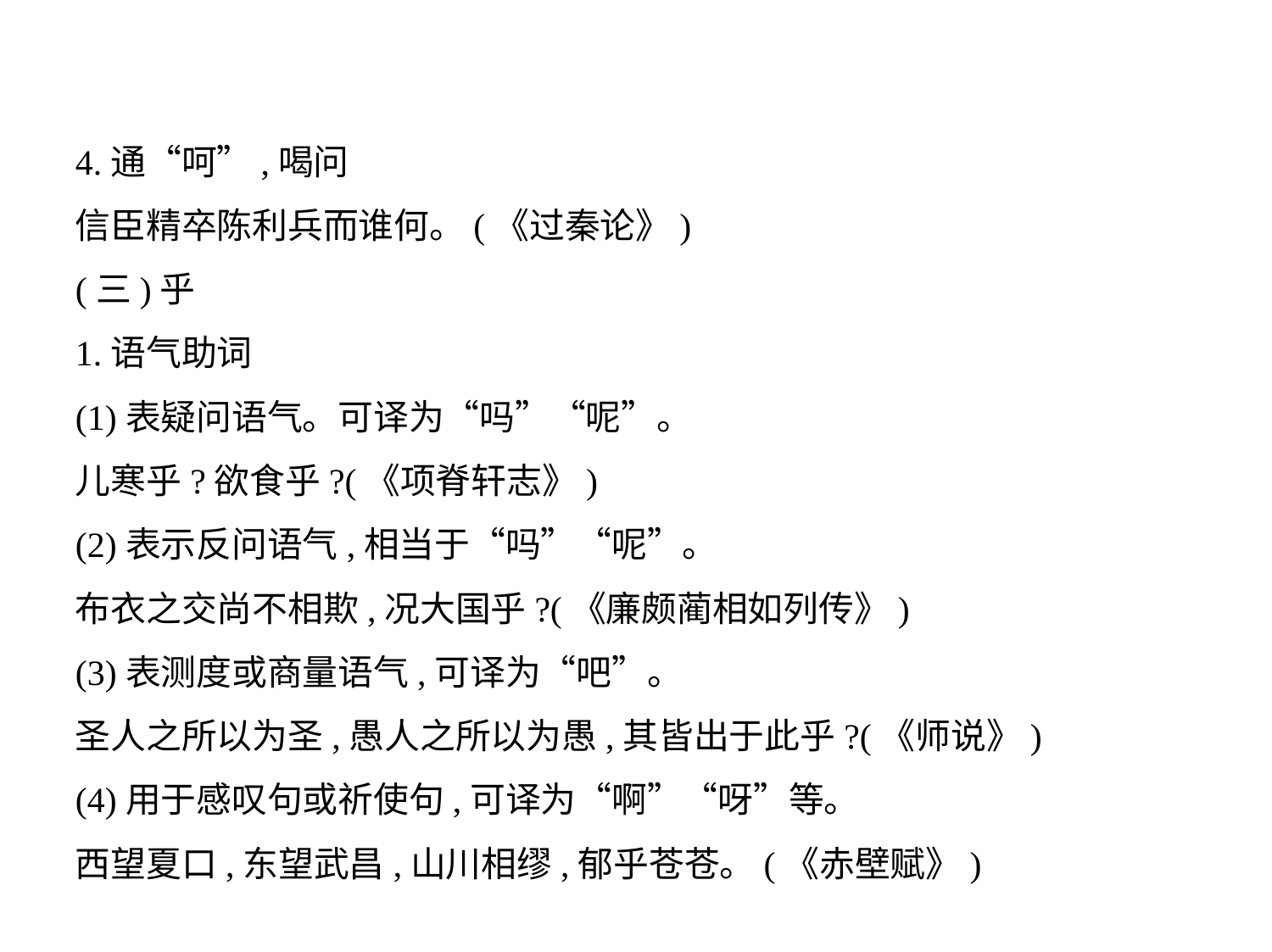

4.通“呵”,喝问
信臣精卒陈利兵而谁何。(《过秦论》)
(三)乎
1.语气助词
(1)表疑问语气。可译为“吗”“呢”。
儿寒乎?欲食乎?(《项脊轩志》)
(2)表示反问语气,相当于“吗”“呢”。
布衣之交尚不相欺,况大国乎?(《廉颇蔺相如列传》)
(3)表测度或商量语气,可译为“吧”。
圣人之所以为圣,愚人之所以为愚,其皆出于此乎?(《师说》)
(4)用于感叹句或祈使句,可译为“啊”“呀”等。
西望夏口,东望武昌,山川相缪,郁乎苍苍。(《赤壁赋》)